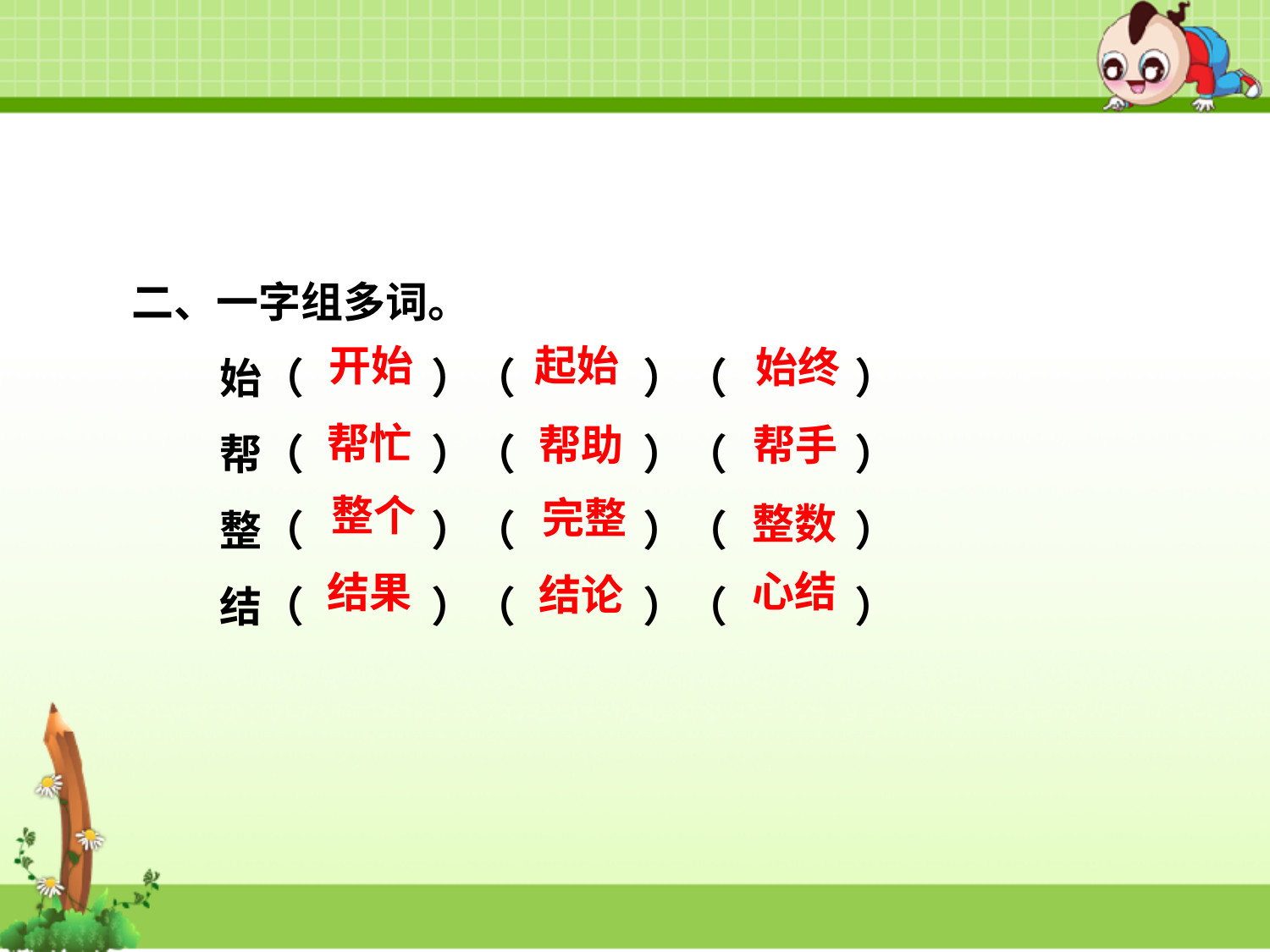

二、一字组多词。
始（　　　）（　　　）（　　　）
帮（　　　）（　　　）（　　　）
整（　　　）（　　　）（　　　）
结（　　　）（　　　）（　　　）
起始
开始
始终
帮忙
帮助
帮手
整个
完整
整数
心结
结果
结论